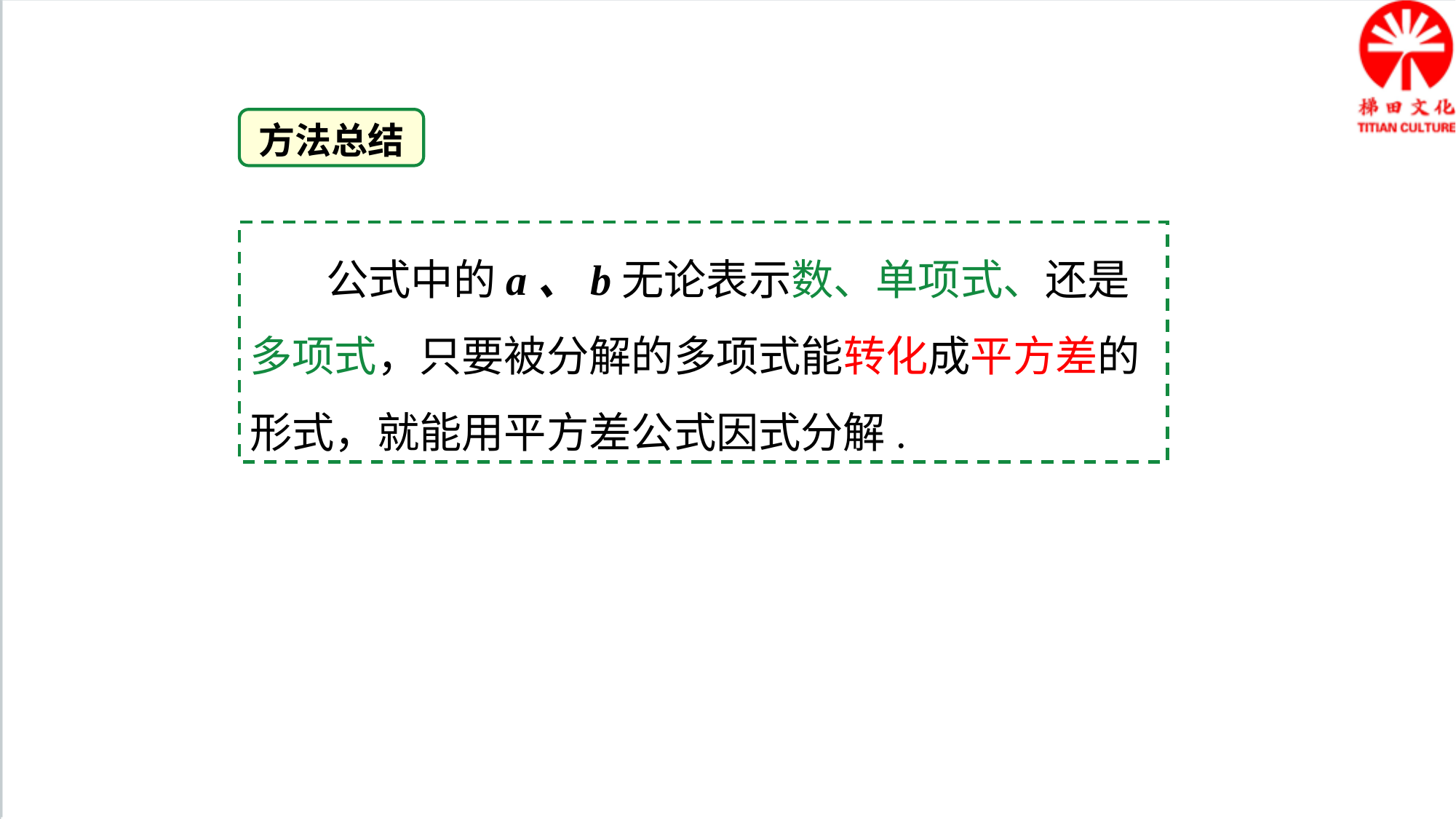

方法总结
       公式中的a、b无论表示数、单项式、还是多项式，只要被分解的多项式能转化成平方差的形式，就能用平方差公式因式分解.